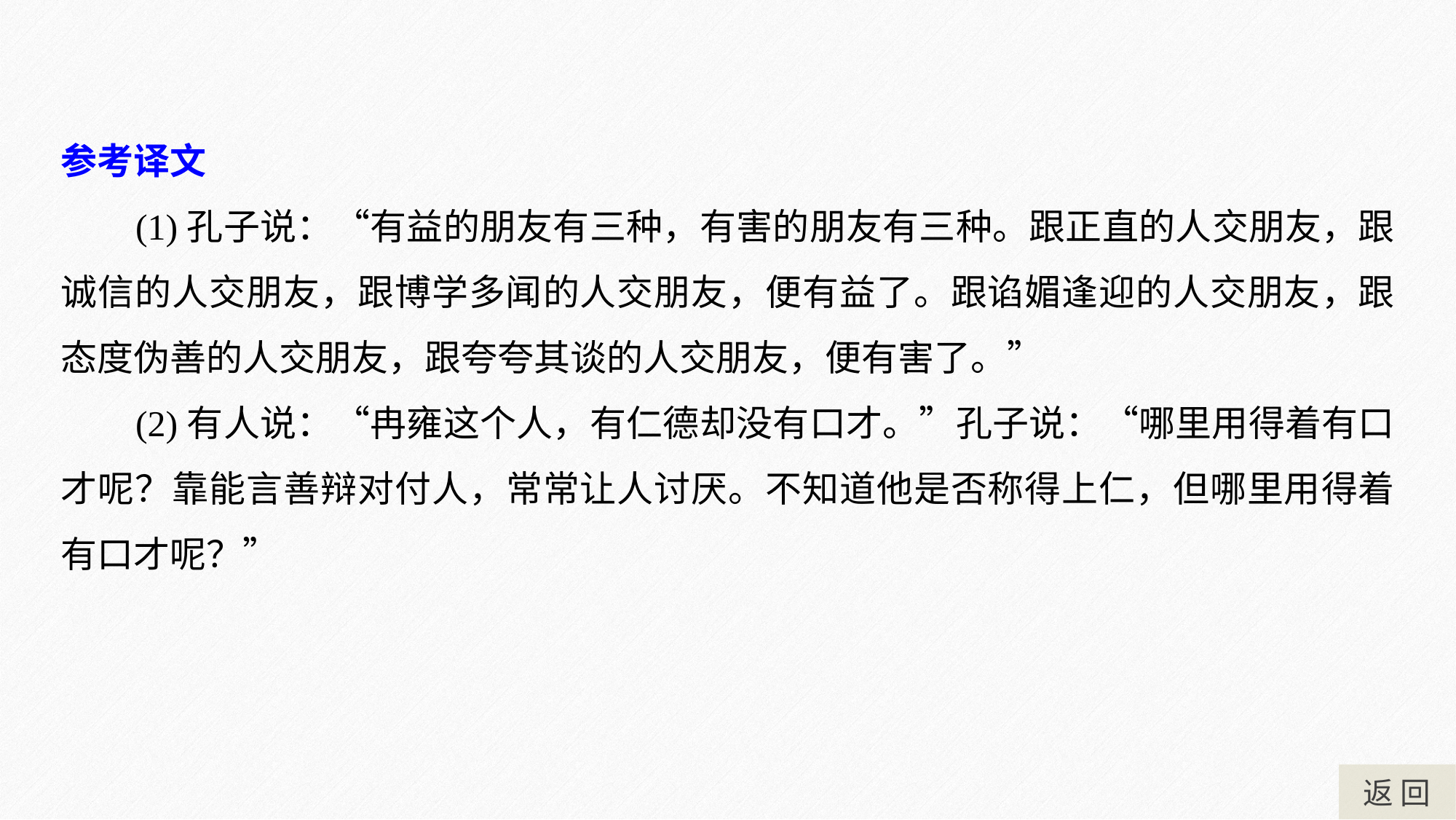

参考译文
(1)孔子说：“有益的朋友有三种，有害的朋友有三种。跟正直的人交朋友，跟诚信的人交朋友，跟博学多闻的人交朋友，便有益了。跟谄媚逢迎的人交朋友，跟态度伪善的人交朋友，跟夸夸其谈的人交朋友，便有害了。”
(2)有人说：“冉雍这个人，有仁德却没有口才。”孔子说：“哪里用得着有口才呢？靠能言善辩对付人，常常让人讨厌。不知道他是否称得上仁，但哪里用得着有口才呢？”
返 回